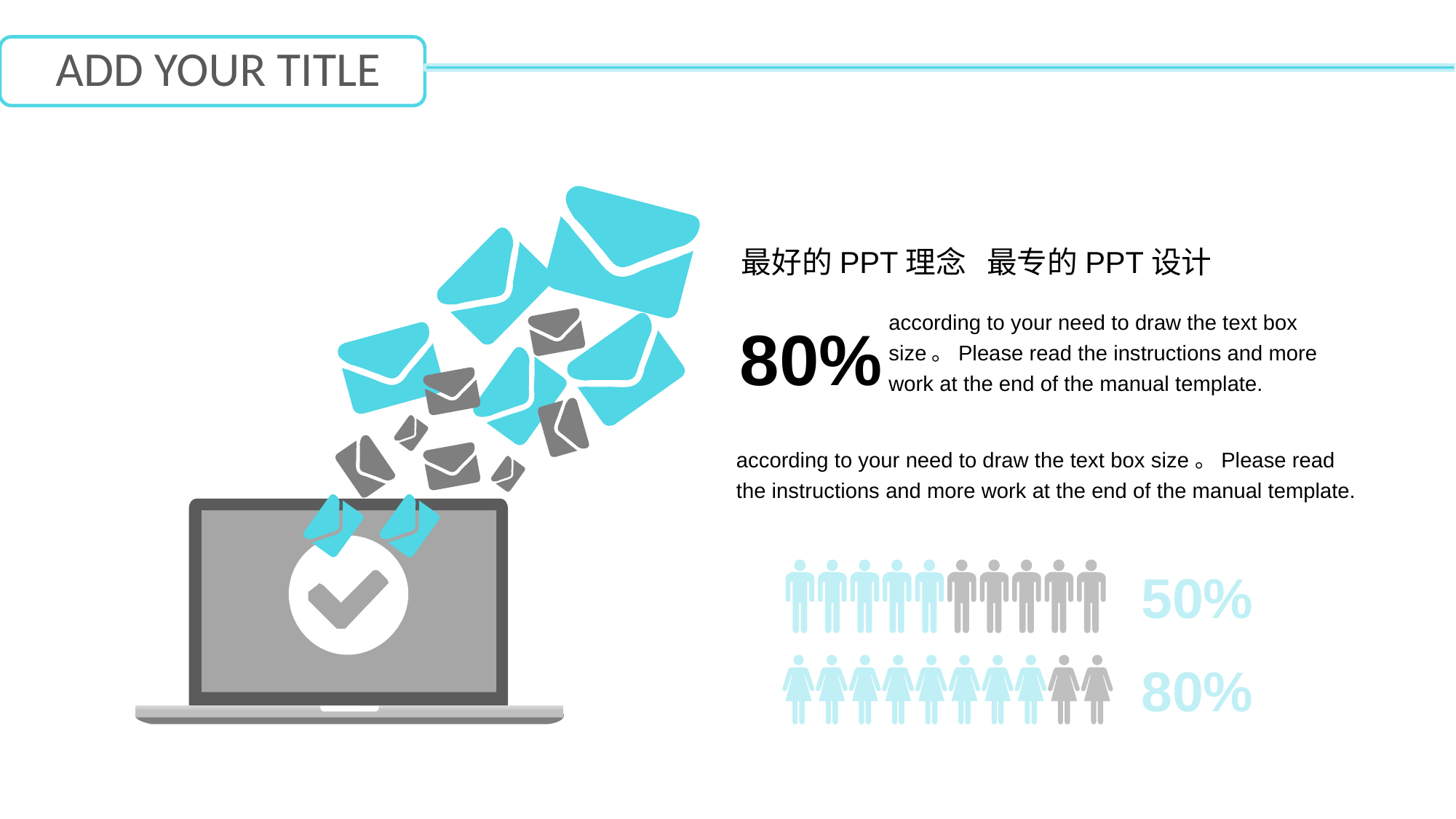

ADD YOUR TITLE

最好的PPT理念   最专的PPT设计

according to your need to draw the text box size。Please read the instructions and more work at the end of the manual template.

80%

according to your need to draw the text box size。Please read the instructions and more work at the end of the manual template.

50%

80%